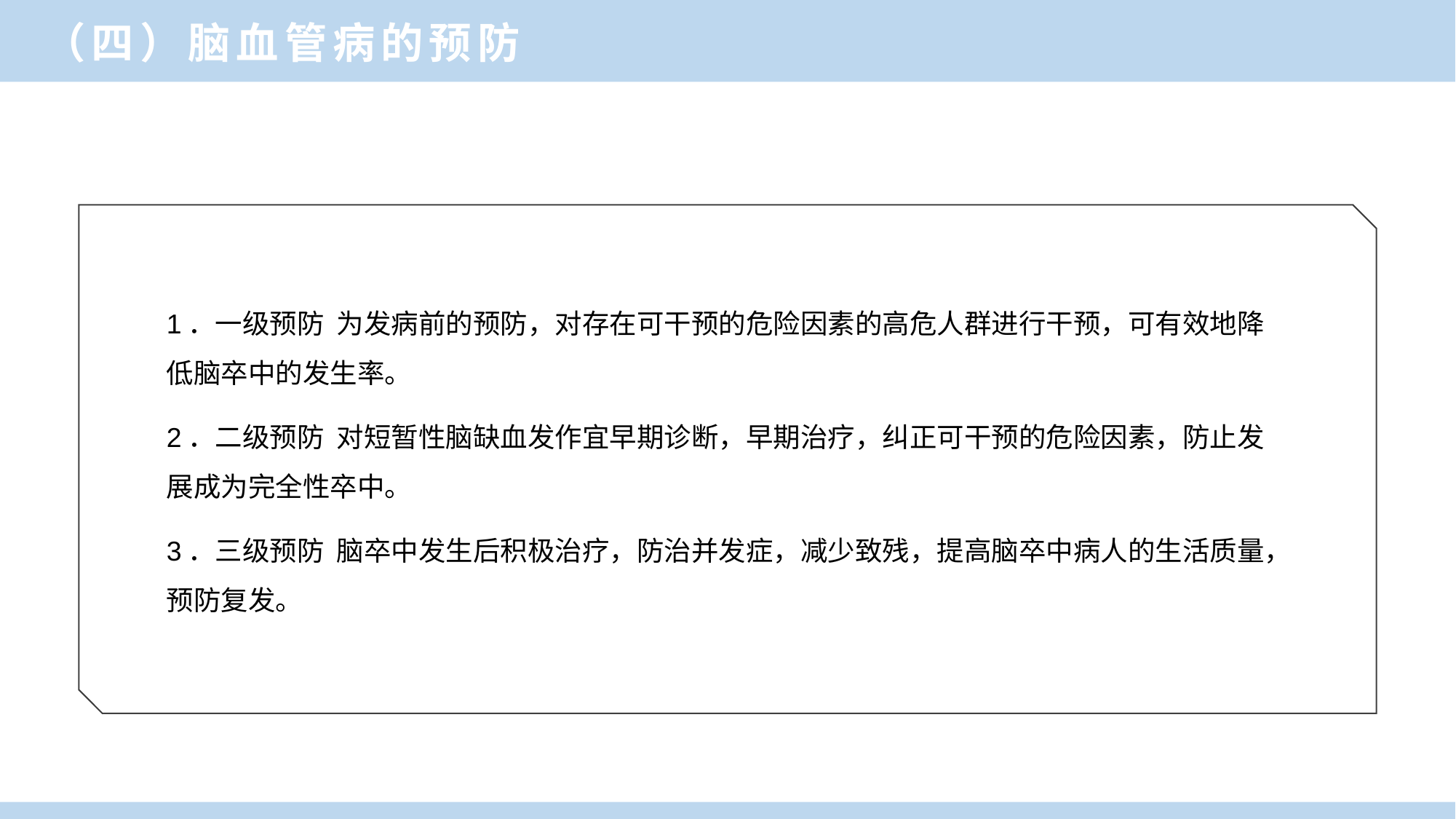

（四）脑血管病的预防

1．一级预防  为发病前的预防，对存在可干预的危险因素的高危人群进行干预，可有效地降低脑卒中的发生率。
2．二级预防  对短暂性脑缺血发作宜早期诊断，早期治疗，纠正可干预的危险因素，防止发展成为完全性卒中。
3．三级预防  脑卒中发生后积极治疗，防治并发症，减少致残，提高脑卒中病人的生活质量，预防复发。